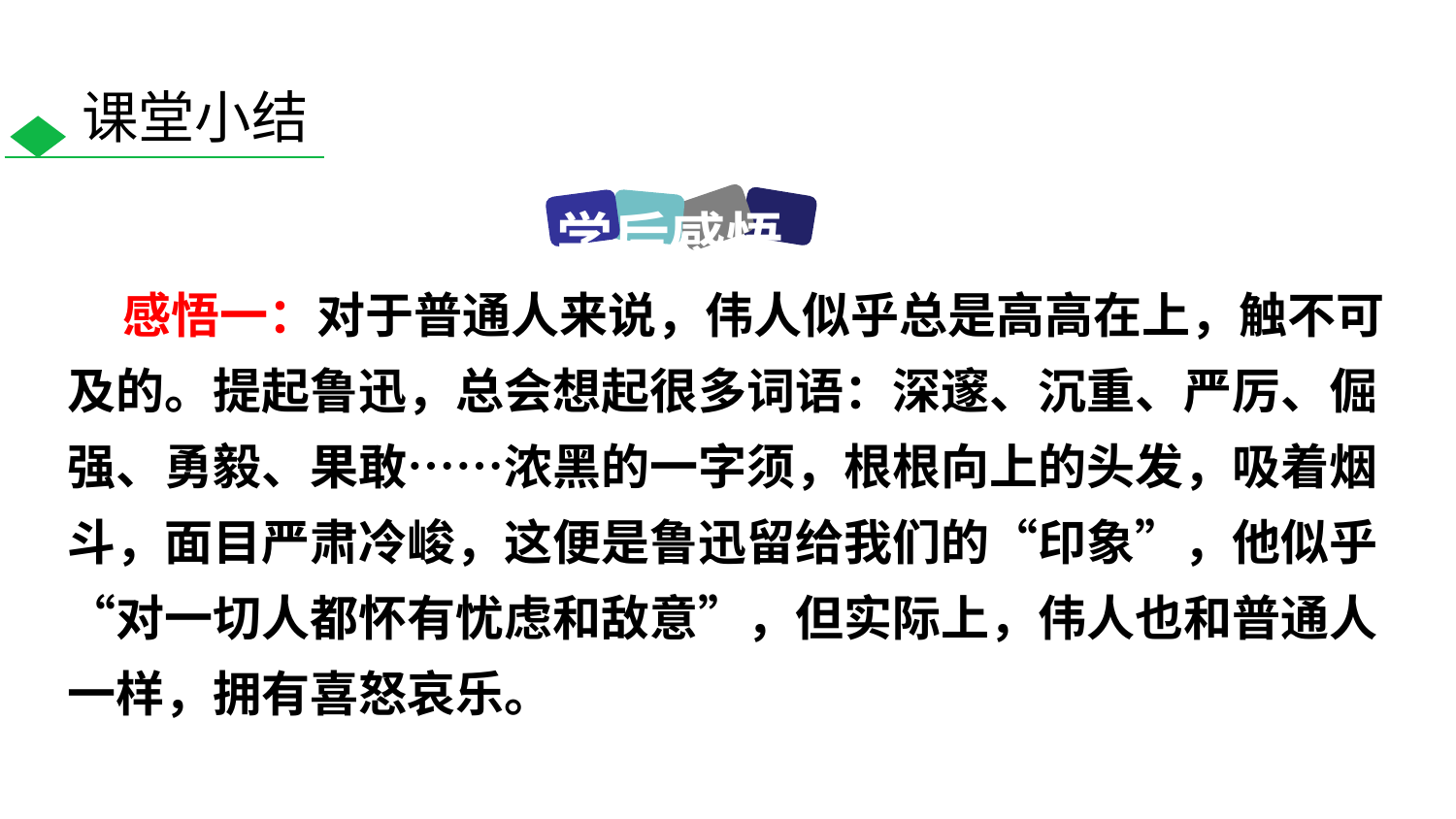

课堂小结

学后感悟

    感悟一：对于普通人来说，伟人似乎总是高高在上，触不可及的。提起鲁迅，总会想起很多词语：深邃、沉重、严厉、倔强、勇毅、果敢……浓黑的一字须，根根向上的头发，吸着烟斗，面目严肃冷峻，这便是鲁迅留给我们的“印象”，他似乎“对一切人都怀有忧虑和敌意”，但实际上，伟人也和普通人一样，拥有喜怒哀乐。